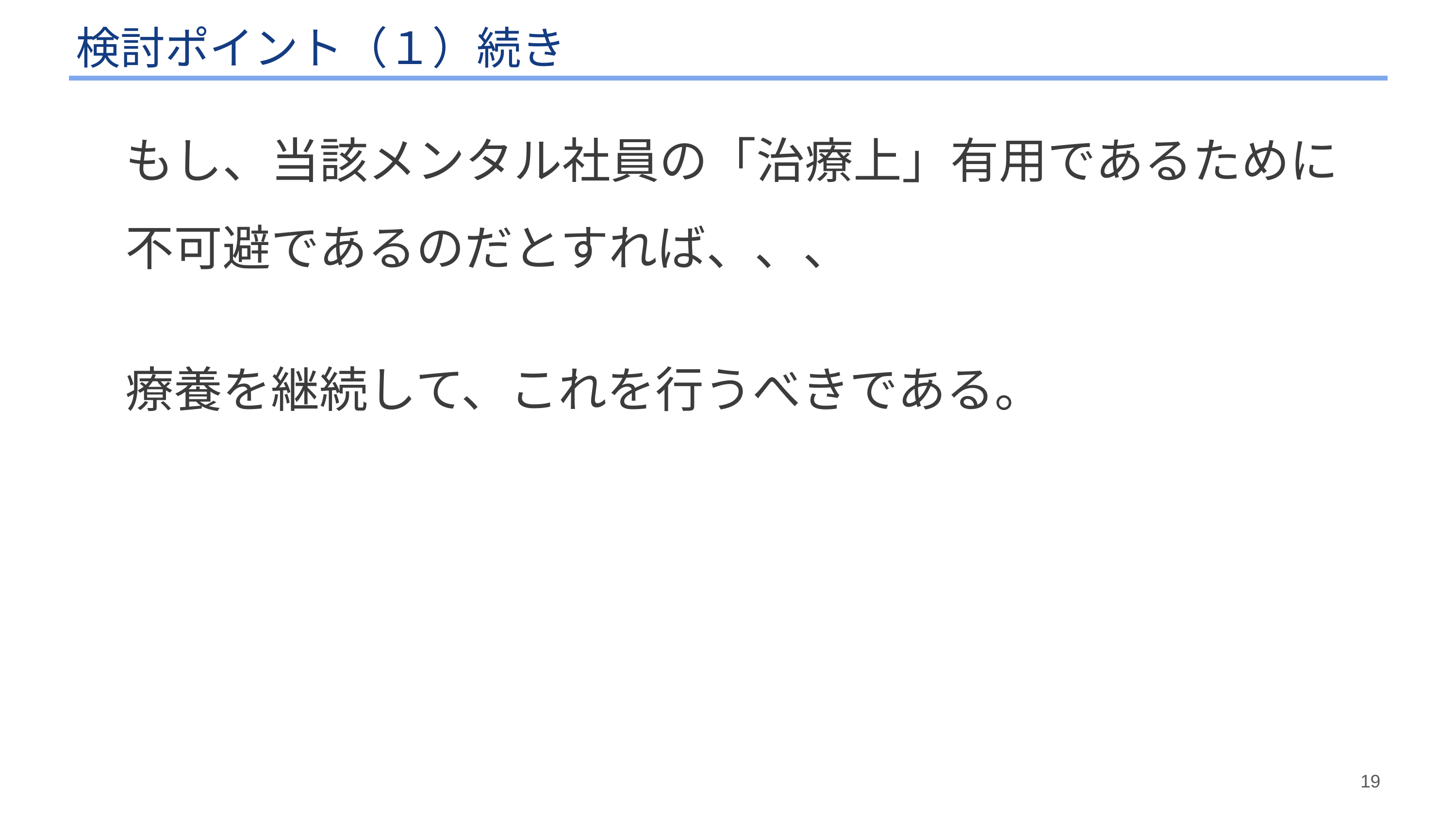

# 検討ポイント（１）続き
　もし、当該メンタル社員の「治療上」有用であるために
　不可避であるのだとすれば、、、
　療養を継続して、これを行うべきである。
19